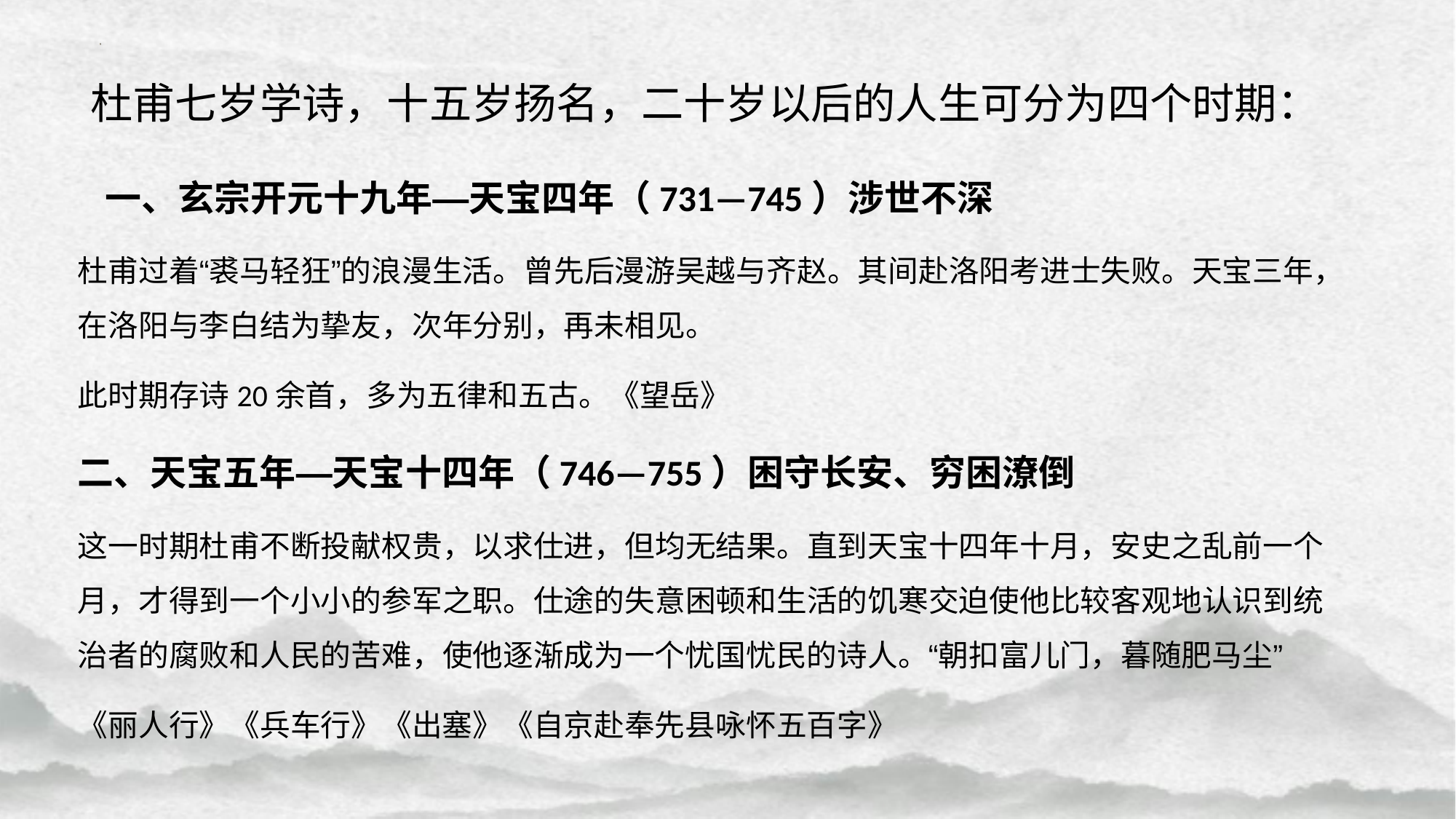

# 杜甫七岁学诗，十五岁扬名，二十岁以后的人生可分为四个时期：
一、玄宗开元十九年—天宝四年（731—745）涉世不深
杜甫过着“裘马轻狂”的浪漫生活。曾先后漫游吴越与齐赵。其间赴洛阳考进士失败。天宝三年，在洛阳与李白结为挚友，次年分别，再未相见。
此时期存诗20余首，多为五律和五古。《望岳》
二、天宝五年—天宝十四年（746—755）困守长安、穷困潦倒
这一时期杜甫不断投献权贵，以求仕进，但均无结果。直到天宝十四年十月，安史之乱前一个月，才得到一个小小的参军之职。仕途的失意困顿和生活的饥寒交迫使他比较客观地认识到统治者的腐败和人民的苦难，使他逐渐成为一个忧国忧民的诗人。“朝扣富儿门，暮随肥马尘”
《丽人行》《兵车行》《出塞》《自京赴奉先县咏怀五百字》